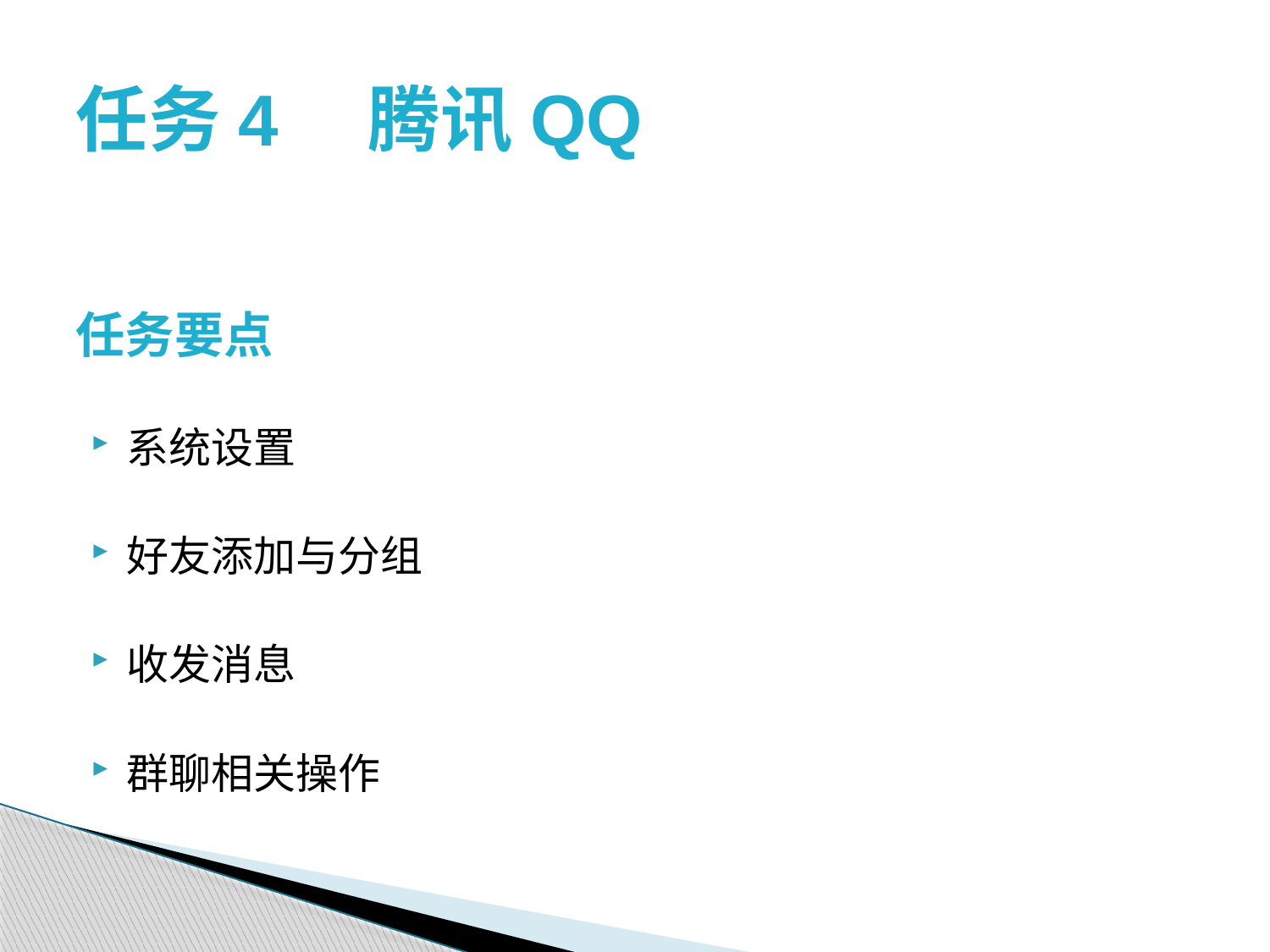

# 任务4　腾讯QQ
任务要点
系统设置
好友添加与分组
收发消息
群聊相关操作